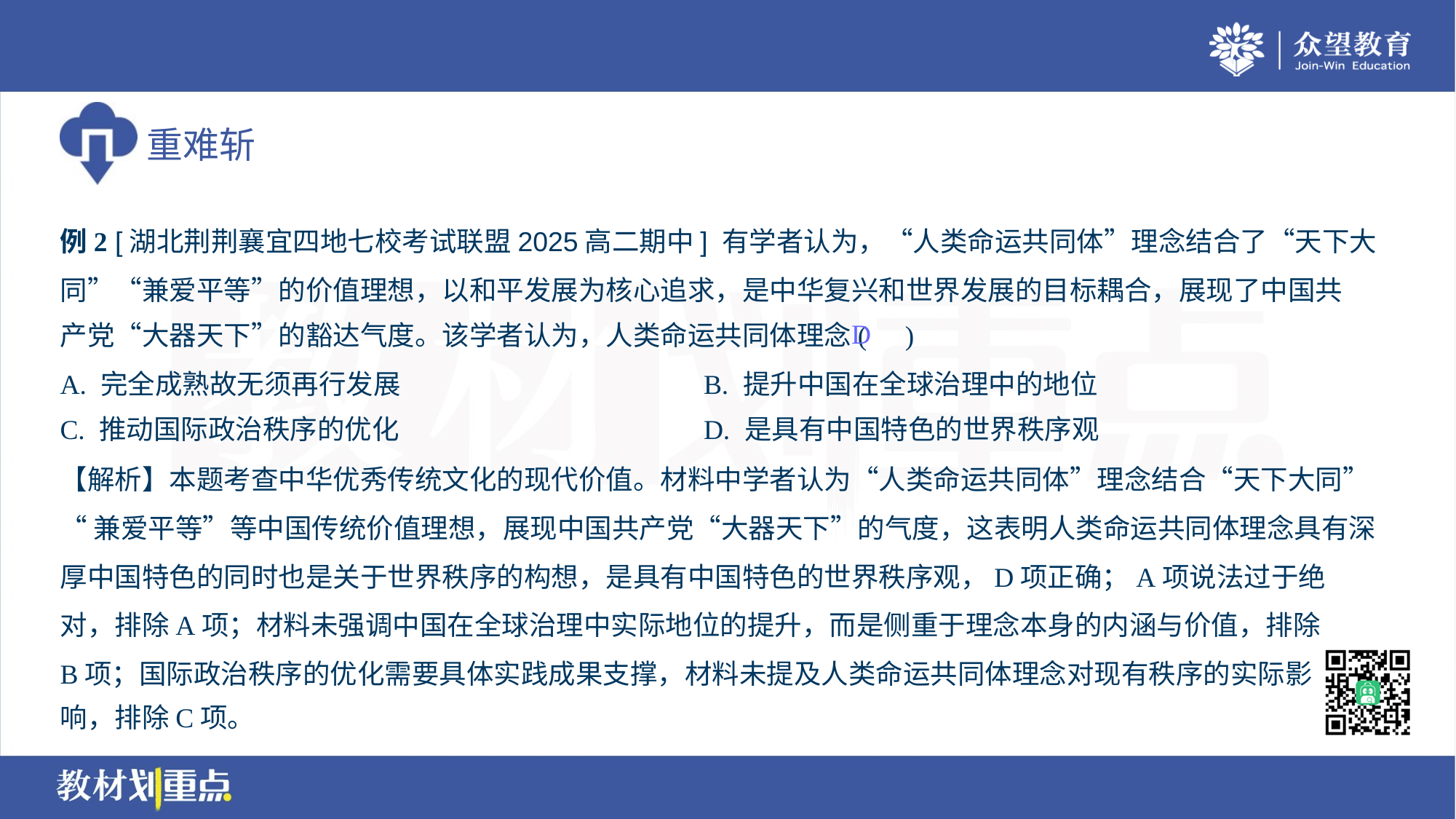

例2 [湖北荆荆襄宜四地七校考试联盟2025高二期中] 有学者认为，“人类命运共同体”理念结合了“天下大
同”“兼爱平等”的价值理想，以和平发展为核心追求，是中华复兴和世界发展的目标耦合，展现了中国共
产党“大器天下”的豁达气度。该学者认为，人类命运共同体理念(     )
D
A. 完全成熟故无须再行发展	B. 提升中国在全球治理中的地位
C. 推动国际政治秩序的优化	D. 是具有中国特色的世界秩序观
【解析】本题考查中华优秀传统文化的现代价值。材料中学者认为“人类命运共同体”理念结合“天下大同”
“兼爱平等”等中国传统价值理想，展现中国共产党“大器天下”的气度，这表明人类命运共同体理念具有深
厚中国特色的同时也是关于世界秩序的构想，是具有中国特色的世界秩序观，D项正确；A项说法过于绝
对，排除A项；材料未强调中国在全球治理中实际地位的提升，而是侧重于理念本身的内涵与价值，排除
B项；国际政治秩序的优化需要具体实践成果支撑，材料未提及人类命运共同体理念对现有秩序的实际影
响，排除C项。